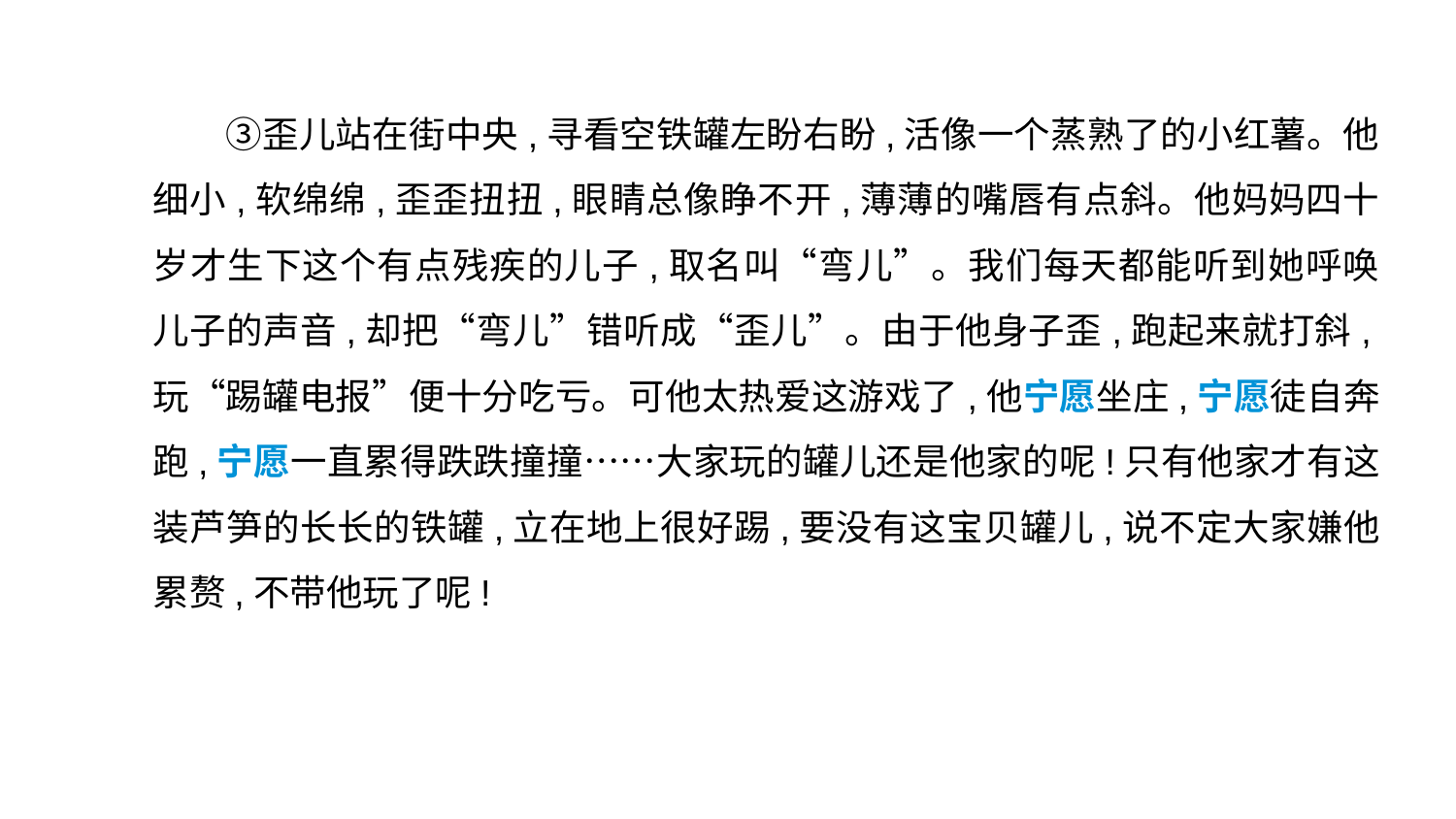

③歪儿站在街中央,寻看空铁罐左盼右盼,活像一个蒸熟了的小红薯。他细小,软绵绵,歪歪扭扭,眼睛总像睁不开,薄薄的嘴唇有点斜。他妈妈四十岁才生下这个有点残疾的儿子,取名叫“弯儿”。我们每天都能听到她呼唤儿子的声音,却把“弯儿”错听成“歪儿”。由于他身子歪,跑起来就打斜,玩“踢罐电报”便十分吃亏。可他太热爱这游戏了,他宁愿坐庄,宁愿徒自奔跑,宁愿一直累得跌跌撞撞……大家玩的罐儿还是他家的呢!只有他家才有这装芦笋的长长的铁罐,立在地上很好踢,要没有这宝贝罐儿,说不定大家嫌他累赘,不带他玩了呢!